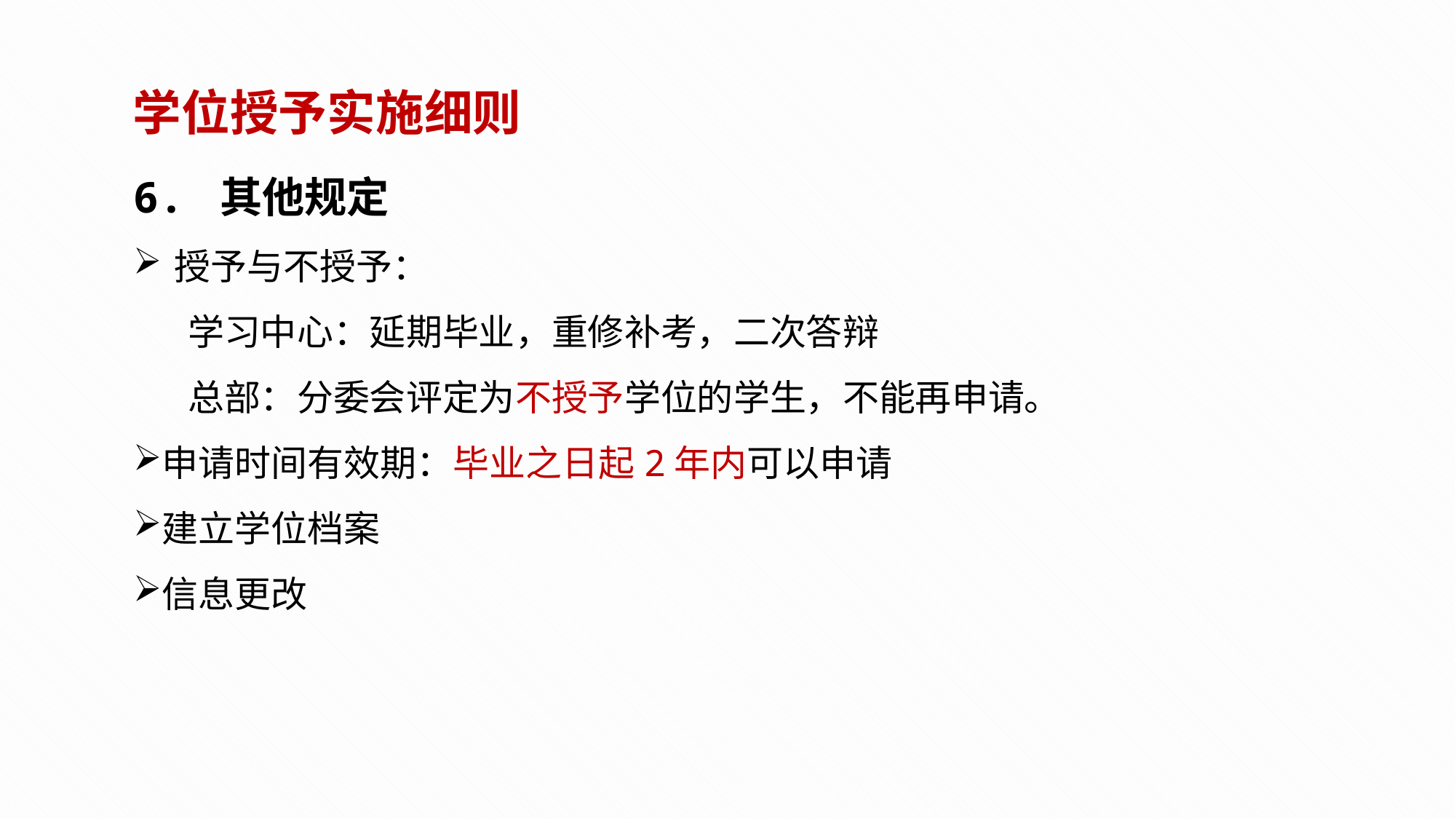

学位授予实施细则
6. 其他规定
授予与不授予：
学习中心：延期毕业，重修补考，二次答辩
总部：分委会评定为不授予学位的学生，不能再申请。
申请时间有效期：毕业之日起2年内可以申请
建立学位档案
信息更改